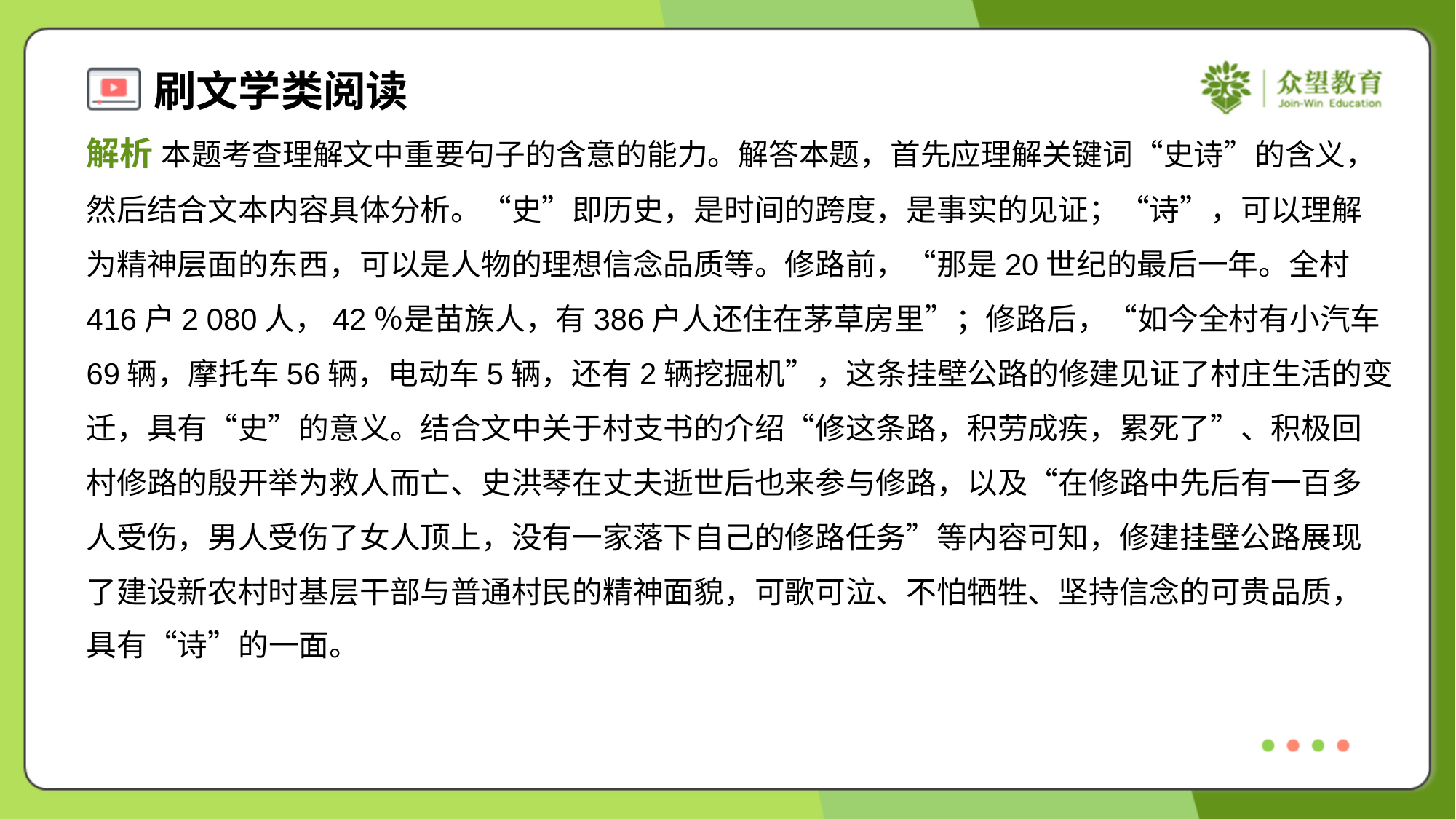

解析 本题考查理解文中重要句子的含意的能力。解答本题，首先应理解关键词“史诗”的含义，
然后结合文本内容具体分析。“史”即历史，是时间的跨度，是事实的见证；“诗”，可以理解
为精神层面的东西，可以是人物的理想信念品质等。修路前，“那是20世纪的最后一年。全村
416户2 080人，42％是苗族人，有386户人还住在茅草房里”；修路后，“如今全村有小汽车
69辆，摩托车56辆，电动车5辆，还有2辆挖掘机”，这条挂壁公路的修建见证了村庄生活的变
迁，具有“史”的意义。结合文中关于村支书的介绍“修这条路，积劳成疾，累死了”、积极回
村修路的殷开举为救人而亡、史洪琴在丈夫逝世后也来参与修路，以及“在修路中先后有一百多
人受伤，男人受伤了女人顶上，没有一家落下自己的修路任务”等内容可知，修建挂壁公路展现
了建设新农村时基层干部与普通村民的精神面貌，可歌可泣、不怕牺牲、坚持信念的可贵品质，
具有“诗”的一面。